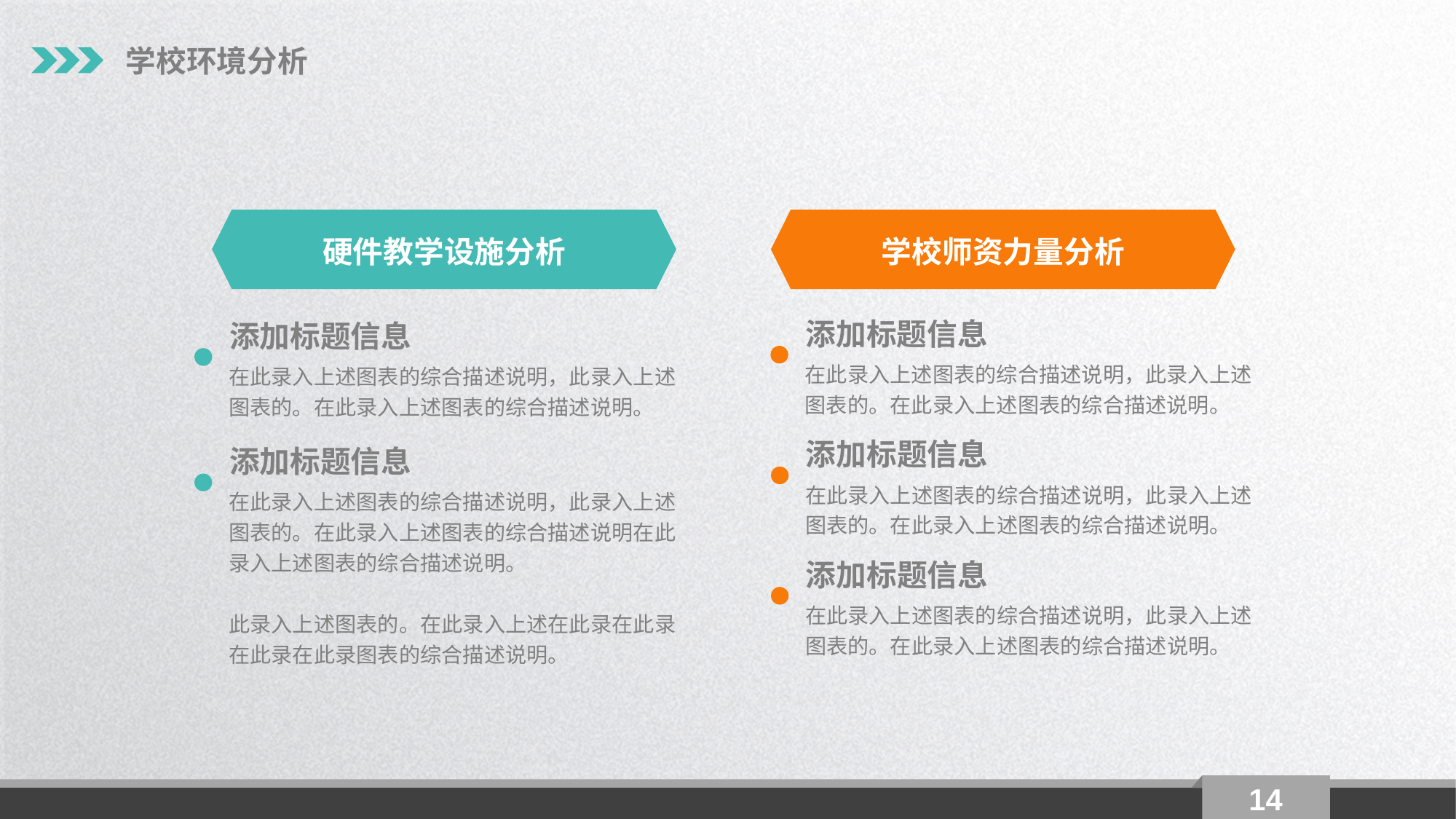

学校环境分析

硬件教学设施分析
学校师资力量分析
添加标题信息
在此录入上述图表的综合描述说明，此录入上述图表的。在此录入上述图表的综合描述说明。
添加标题信息
在此录入上述图表的综合描述说明，此录入上述图表的。在此录入上述图表的综合描述说明。

添加标题信息
在此录入上述图表的综合描述说明，此录入上述图表的。在此录入上述图表的综合描述说明。
添加标题信息
在此录入上述图表的综合描述说明，此录入上述图表的。在此录入上述图表的综合描述说明在此录入上述图表的综合描述说明。

此录入上述图表的。在此录入上述在此录在此录在此录在此录图表的综合描述说明。

添加标题信息
在此录入上述图表的综合描述说明，此录入上述图表的。在此录入上述图表的综合描述说明。

14